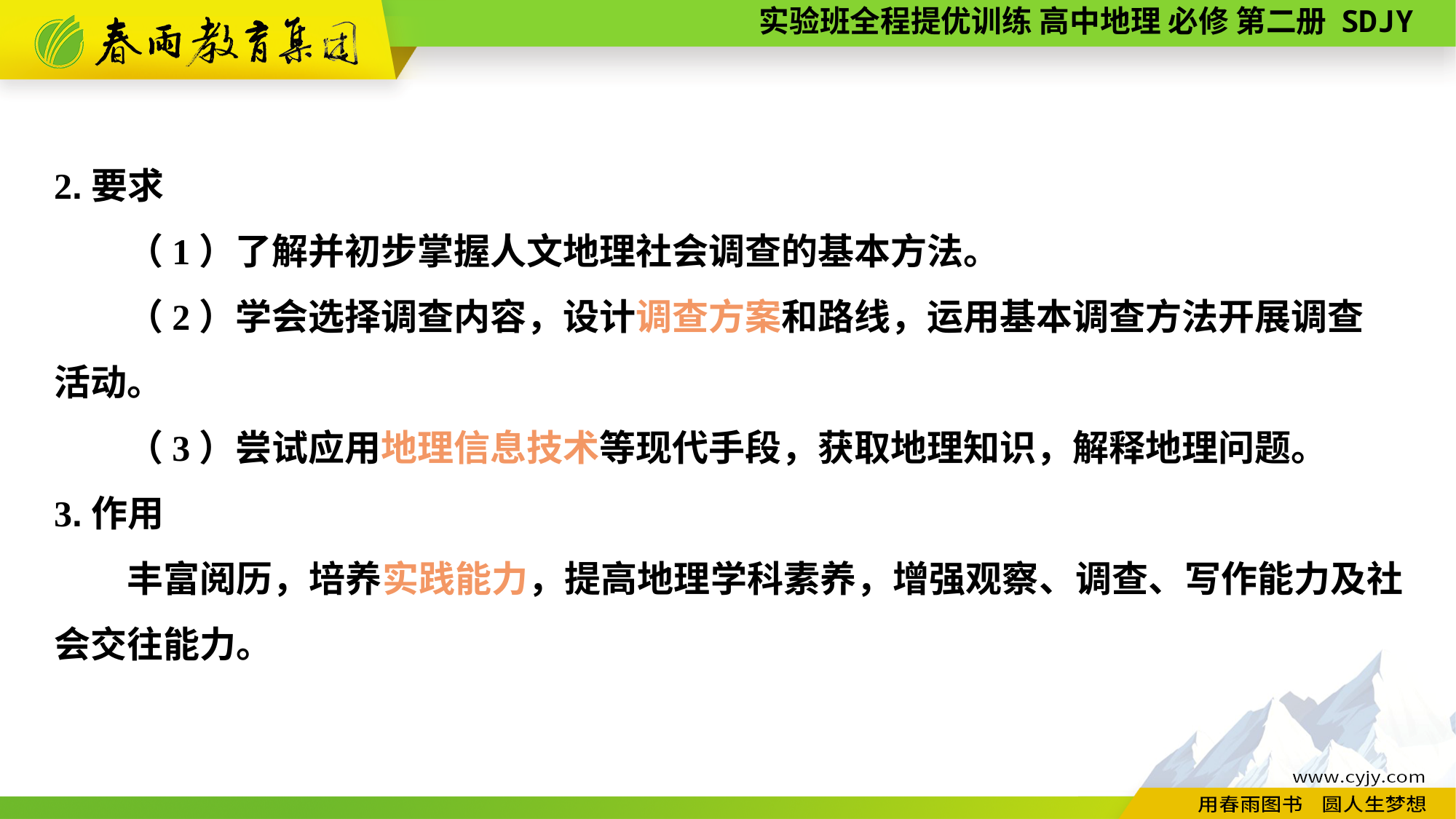

2.要求
　　（1）了解并初步掌握人文地理社会调查的基本方法。
　　（2）学会选择调查内容，设计调查方案和路线，运用基本调查方法开展调查
活动。
　　（3）尝试应用地理信息技术等现代手段，获取地理知识，解释地理问题。
3.作用
　　丰富阅历，培养实践能力，提高地理学科素养，增强观察、调查、写作能力及社会交往能力。